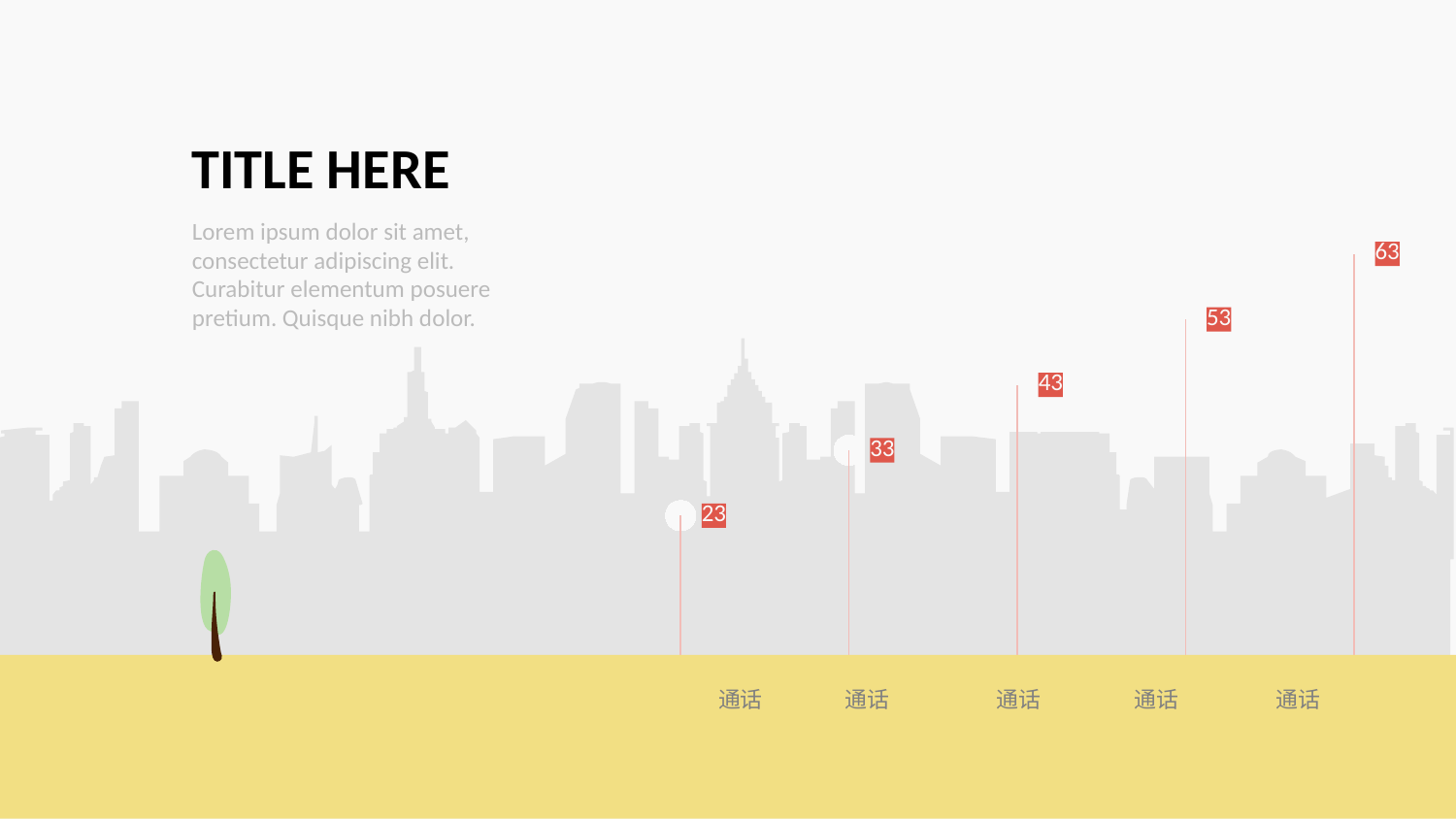

TITLE HERE

### Chart

| Category | Y 值 |
|---|---|
Lorem ipsum dolor sit amet, consectetur adipiscing elit. Curabitur elementum posuere pretium. Quisque nibh dolor.

通话
通话
通话
通话
通话